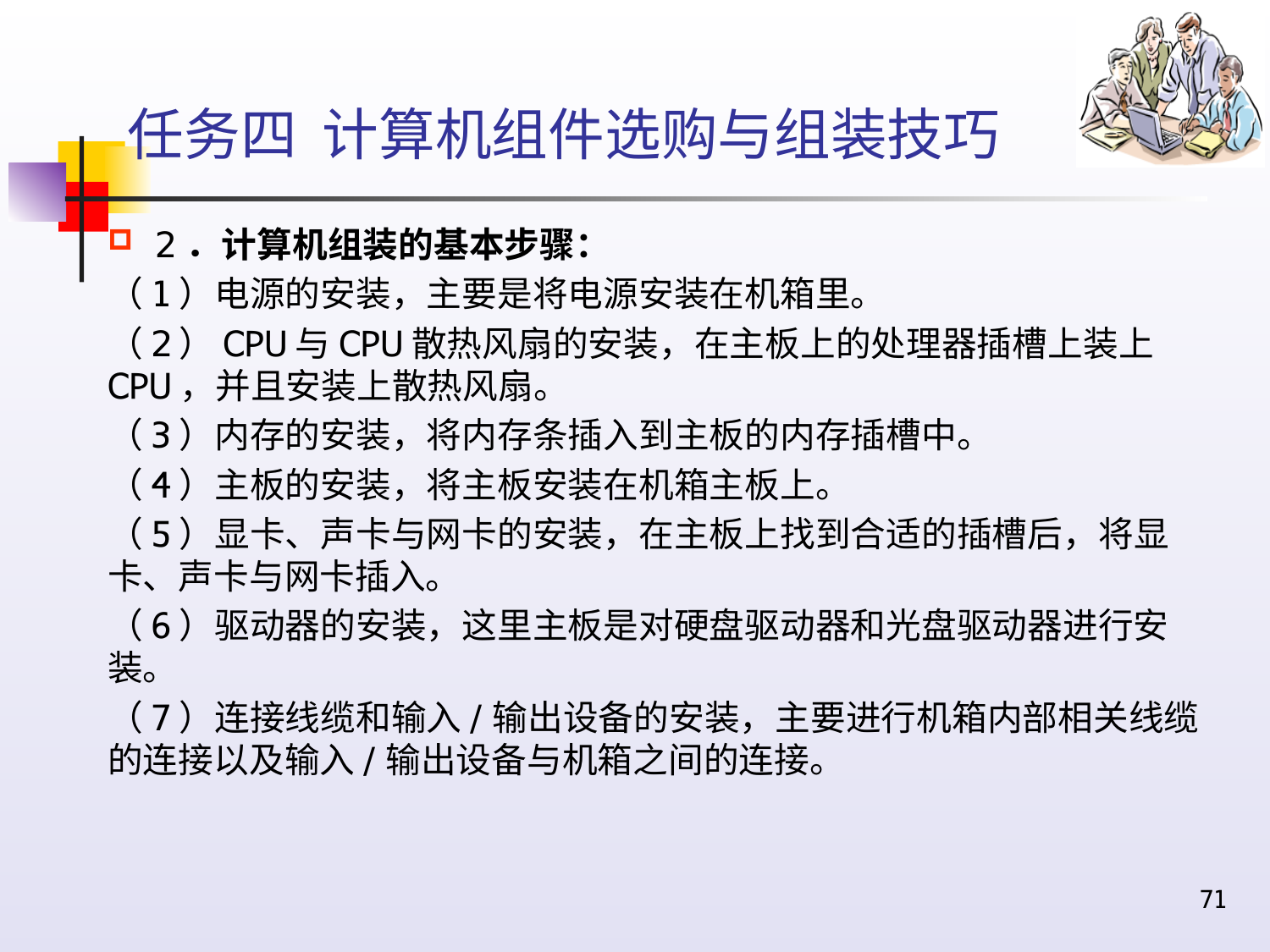

# 任务四  计算机组件选购与组装技巧
2．计算机组装的基本步骤：
（1）电源的安装，主要是将电源安装在机箱里。
（2）CPU与CPU散热风扇的安装，在主板上的处理器插槽上装上CPU，并且安装上散热风扇。
（3）内存的安装，将内存条插入到主板的内存插槽中。
（4）主板的安装，将主板安装在机箱主板上。
（5）显卡、声卡与网卡的安装，在主板上找到合适的插槽后，将显卡、声卡与网卡插入。
（6）驱动器的安装，这里主板是对硬盘驱动器和光盘驱动器进行安装。
（7）连接线缆和输入/输出设备的安装，主要进行机箱内部相关线缆的连接以及输入/输出设备与机箱之间的连接。
71